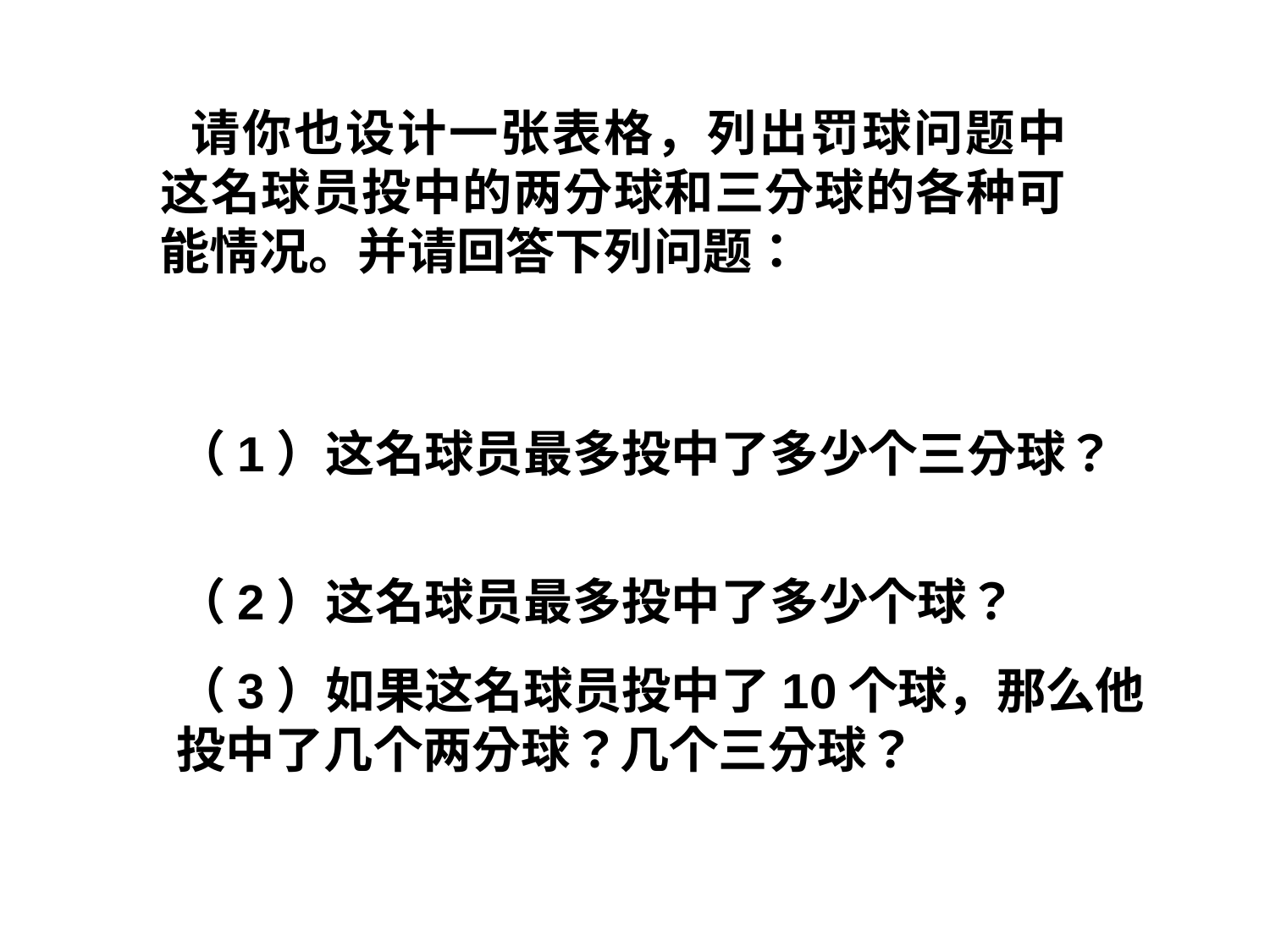

请你也设计一张表格，列出罚球问题中这名球员投中的两分球和三分球的各种可能情况。并请回答下列问题：

（1）这名球员最多投中了多少个三分球？
（2）这名球员最多投中了多少个球？
（3）如果这名球员投中了10个球，那么他投中了几个两分球？几个三分球？